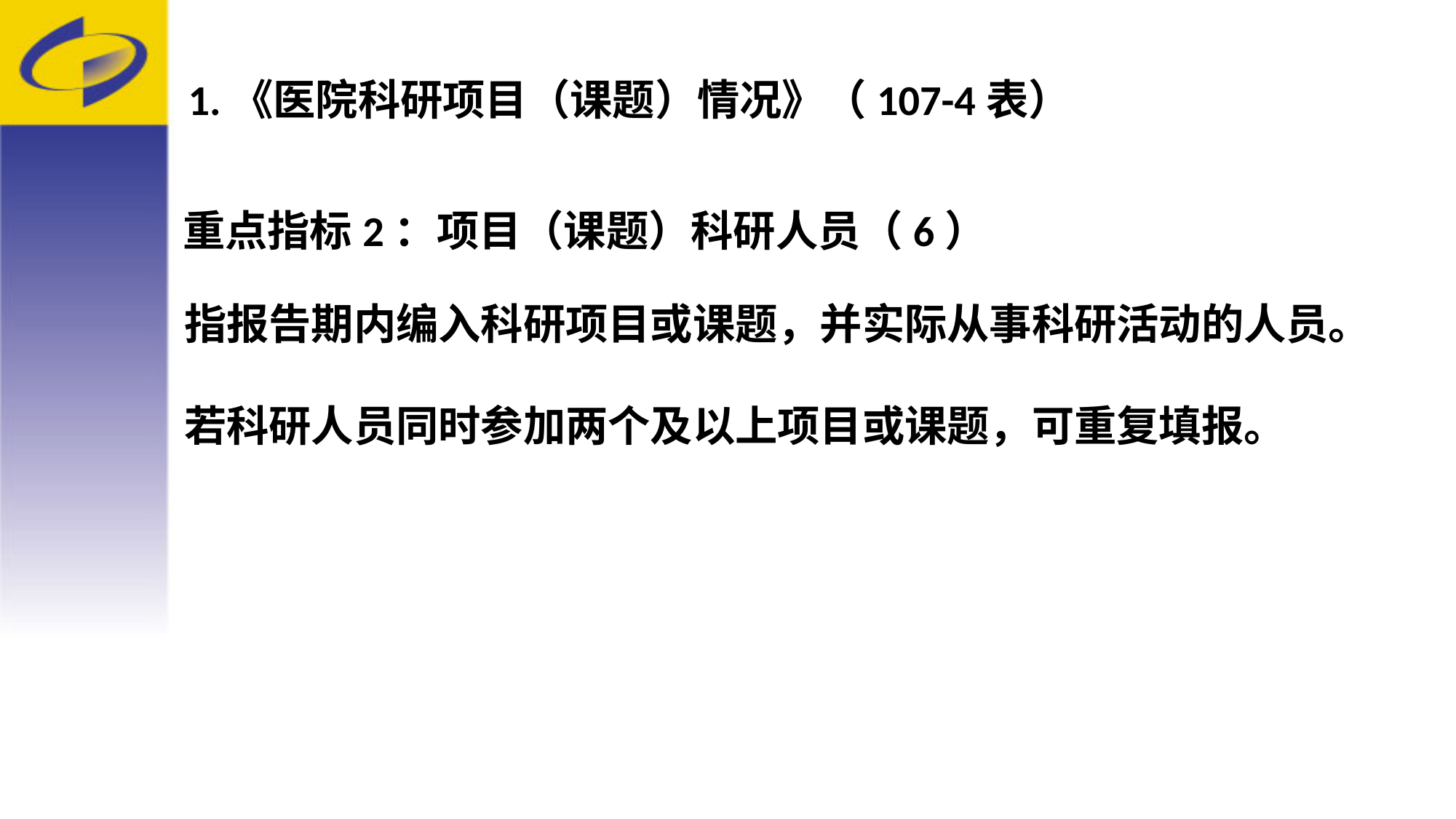

1.《医院科研项目（课题）情况》（107-4表）
重点指标2：项目（课题）科研人员（6）
指报告期内编入科研项目或课题，并实际从事科研活动的人员。

若科研人员同时参加两个及以上项目或课题，可重复填报。